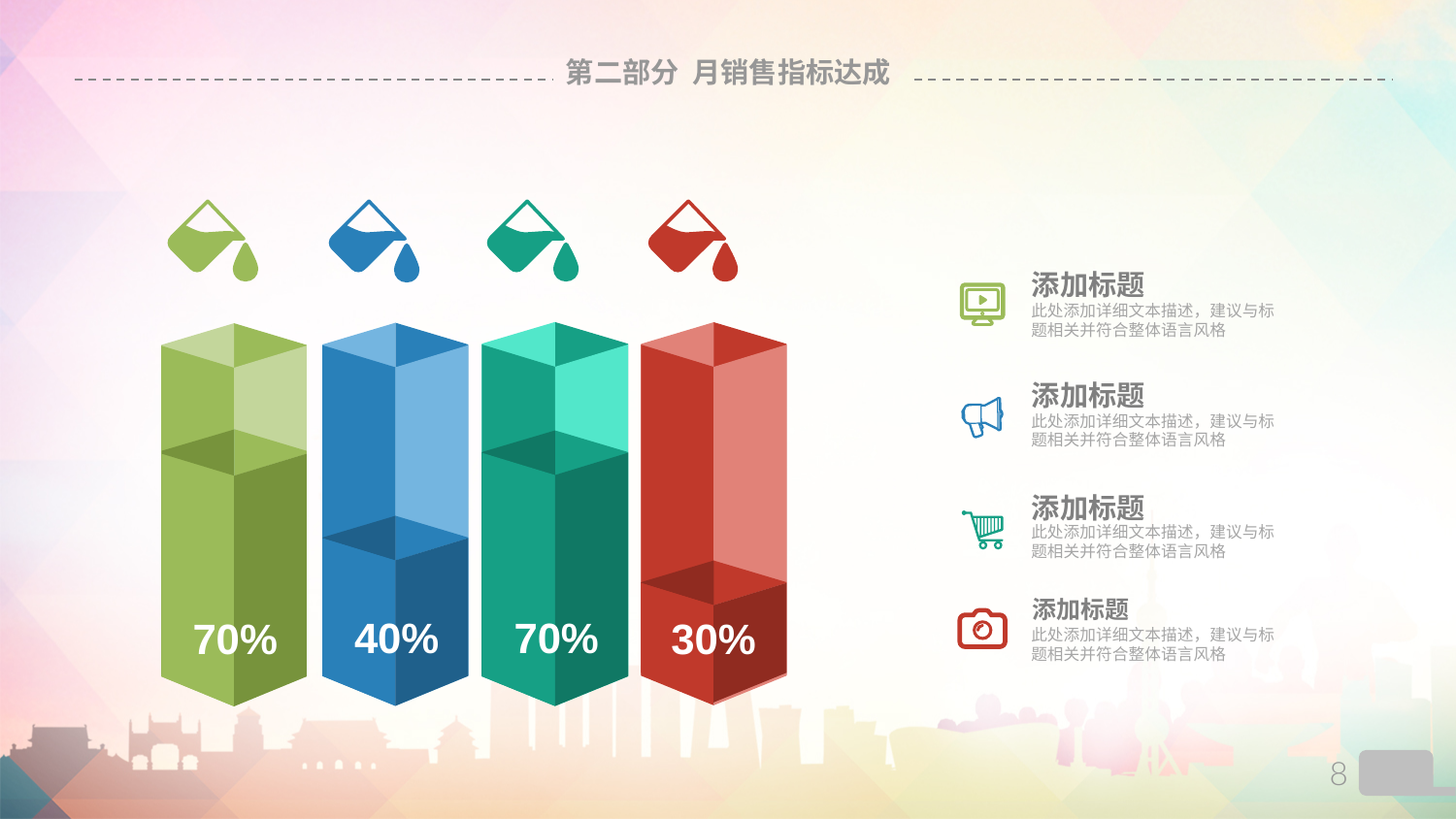

# 第二部分  月销售指标达成

添加标题
此处添加详细文本描述，建议与标题相关并符合整体语言风格

添加标题
此处添加详细文本描述，建议与标题相关并符合整体语言风格

添加标题
此处添加详细文本描述，建议与标题相关并符合整体语言风格

添加标题
此处添加详细文本描述，建议与标题相关并符合整体语言风格
40%
70%
70%
30%